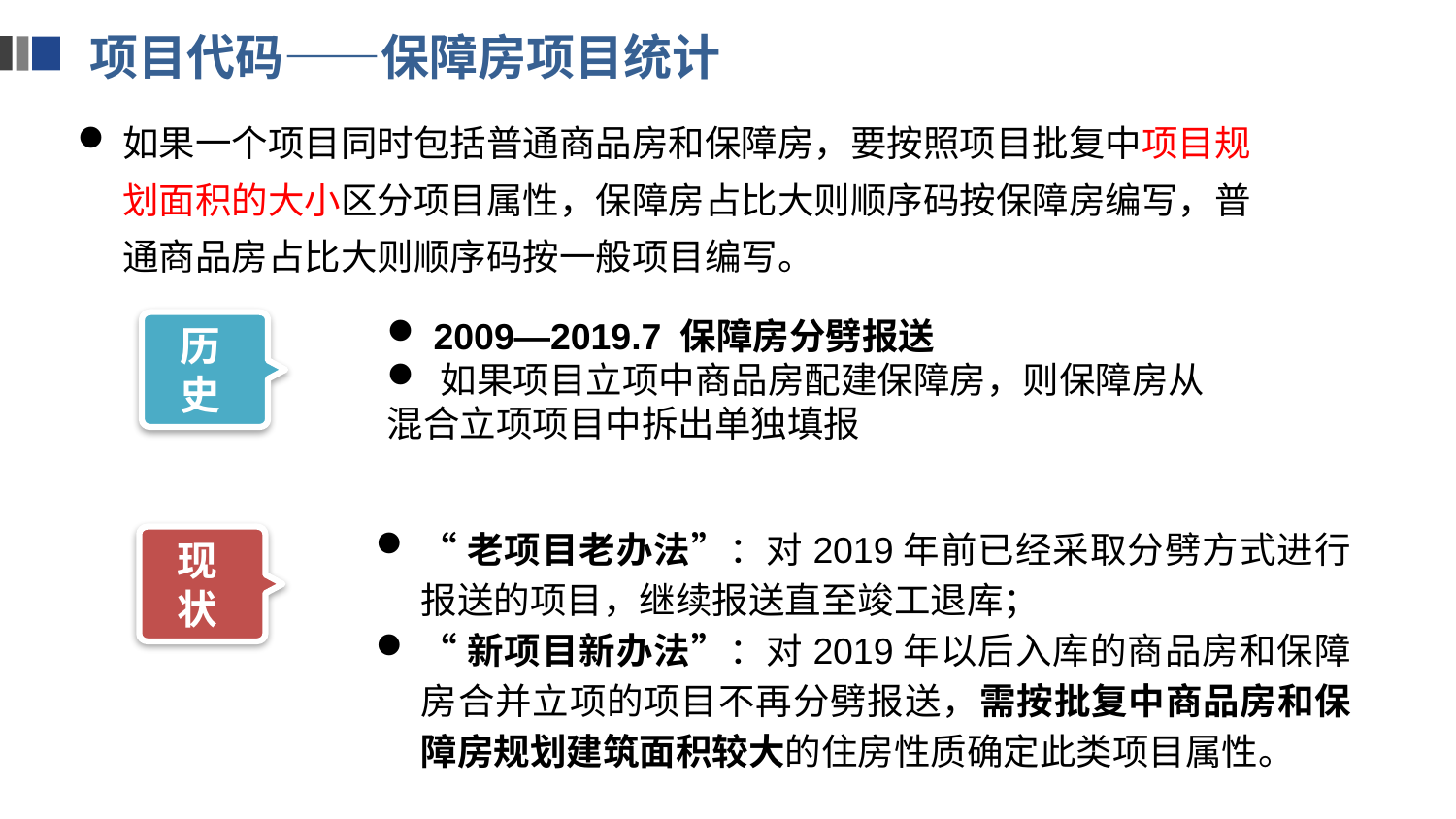

项目代码——保障房项目统计

如果一个项目同时包括普通商品房和保障房，要按照项目批复中项目规划面积的大小区分项目属性，保障房占比大则顺序码按保障房编写，普通商品房占比大则顺序码按一般项目编写。

 2009—2019.7 保障房分劈报送
 如果项目立项中商品房配建保障房，则保障房从混合立项项目中拆出单独填报

历史

“老项目老办法”：对2019年前已经采取分劈方式进行报送的项目，继续报送直至竣工退库；
“新项目新办法”：对2019年以后入库的商品房和保障房合并立项的项目不再分劈报送，需按批复中商品房和保障房规划建筑面积较大的住房性质确定此类项目属性。
现状